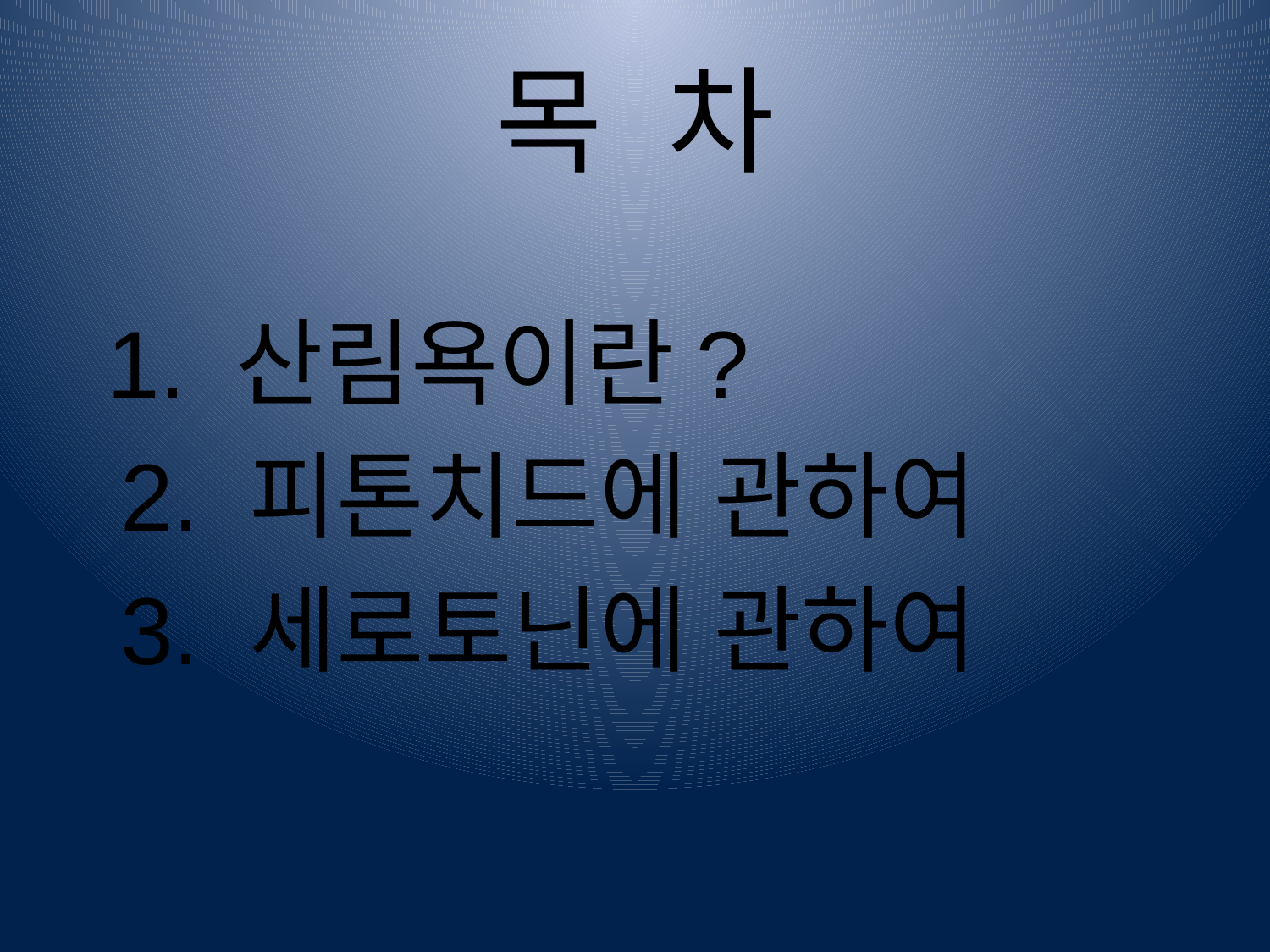

# 목  차
  1. 산림욕이란?
  2. 피톤치드에 관하여
  3. 세로토닌에 관하여